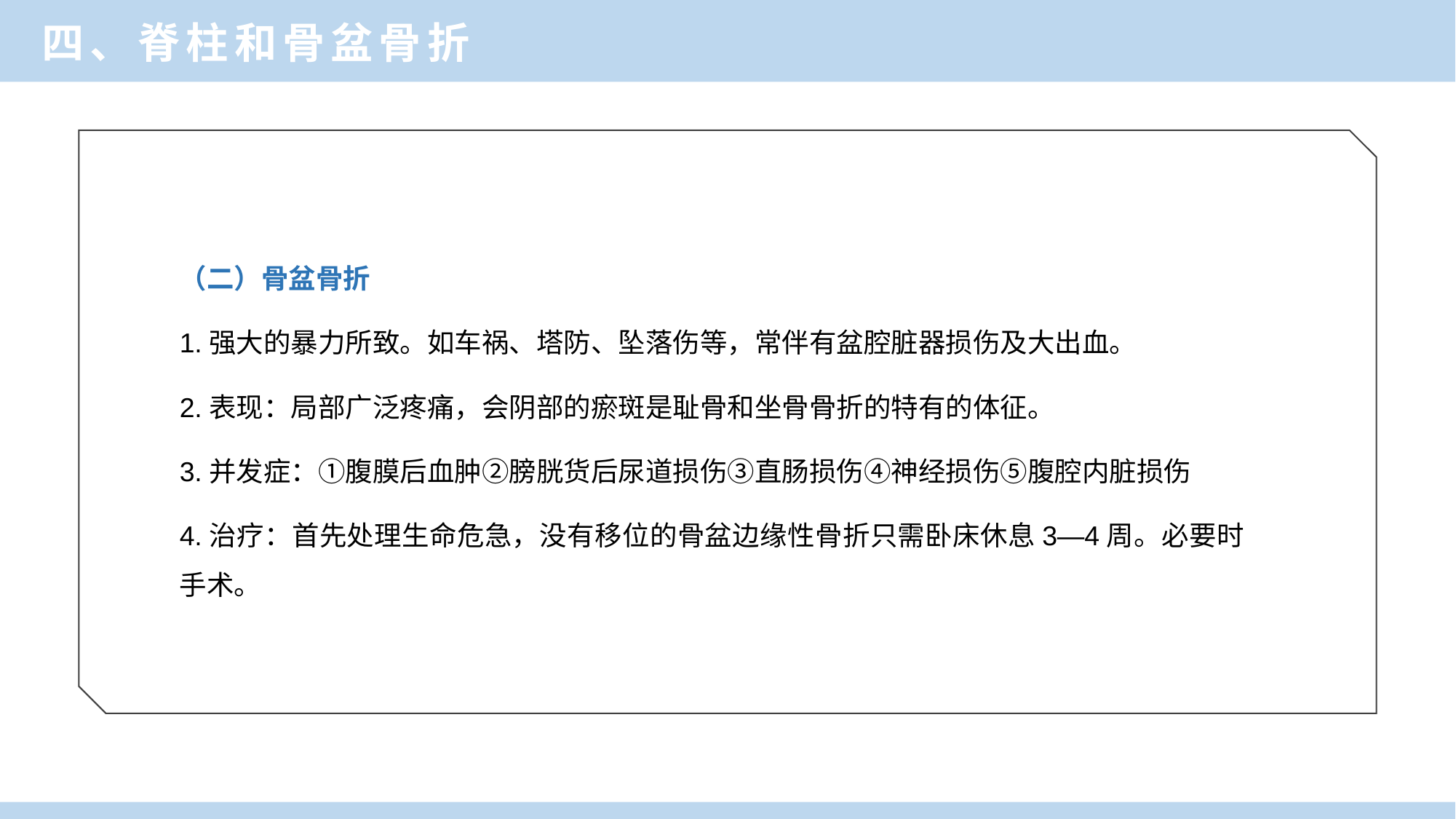

四、脊柱和骨盆骨折

（二）骨盆骨折
1.强大的暴力所致。如车祸、塔防、坠落伤等，常伴有盆腔脏器损伤及大出血。
2.表现：局部广泛疼痛，会阴部的瘀斑是耻骨和坐骨骨折的特有的体征。
3.并发症：①腹膜后血肿②膀胱货后尿道损伤③直肠损伤④神经损伤⑤腹腔内脏损伤
4.治疗：首先处理生命危急，没有移位的骨盆边缘性骨折只需卧床休息3—4周。必要时手术。